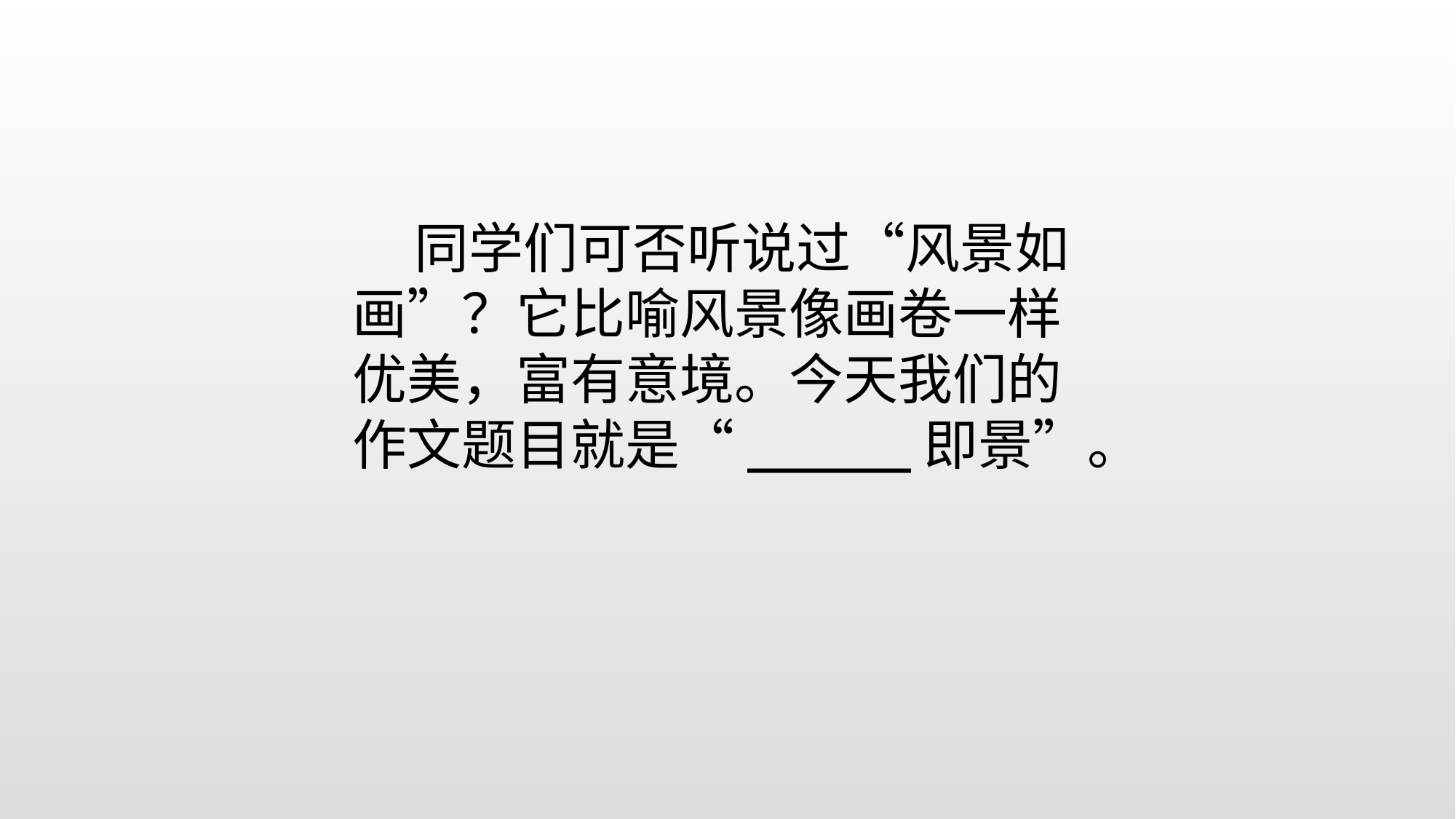

同学们可否听说过“风景如画”？它比喻风景像画卷一样优美，富有意境。今天我们的作文题目就是“_____即景”。